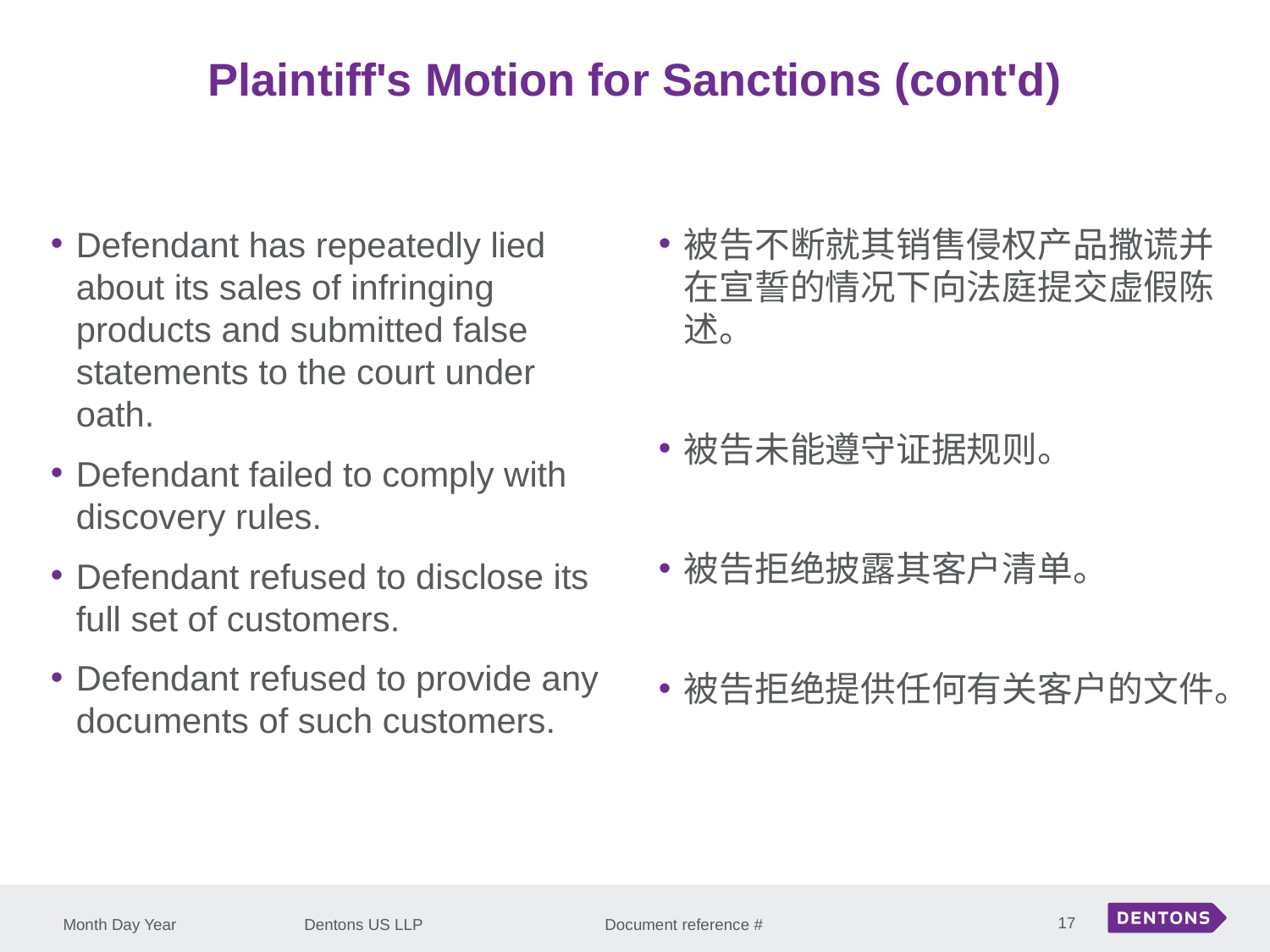

Plaintiff's Motion for Sanctions (cont'd)
Defendant has repeatedly lied about its sales of infringing products and submitted false statements to the court under oath.
Defendant failed to comply with discovery rules.
Defendant refused to disclose its full set of customers.
Defendant refused to provide any documents of such customers.
被告不断就其销售侵权产品撒谎并在宣誓的情况下向法庭提交虚假陈述。

被告未能遵守证据规则。

被告拒绝披露其客户清单。

被告拒绝提供任何有关客户的文件。
17
Month Day Year
Dentons US LLP                                         Document reference #